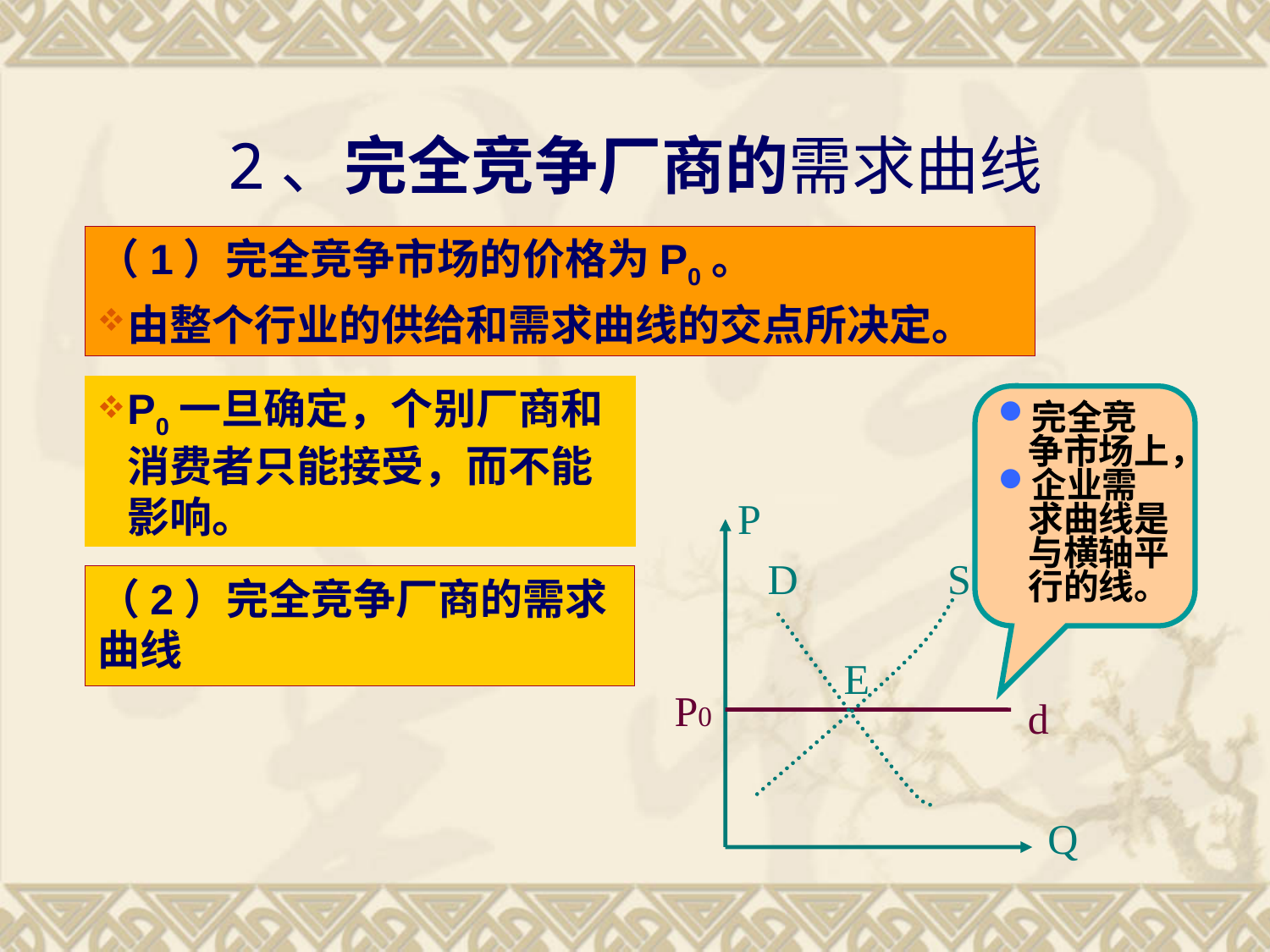

# 2、完全竞争厂商的需求曲线
（1）完全竞争市场的价格为P0。
由整个行业的供给和需求曲线的交点所决定。
P0一旦确定，个别厂商和消费者只能接受，而不能影响。
完全竞争市场上，
企业需求曲线是与横轴平行的线。
P

D
S
（2）完全竞争厂商的需求曲线

E
P0
d

Q